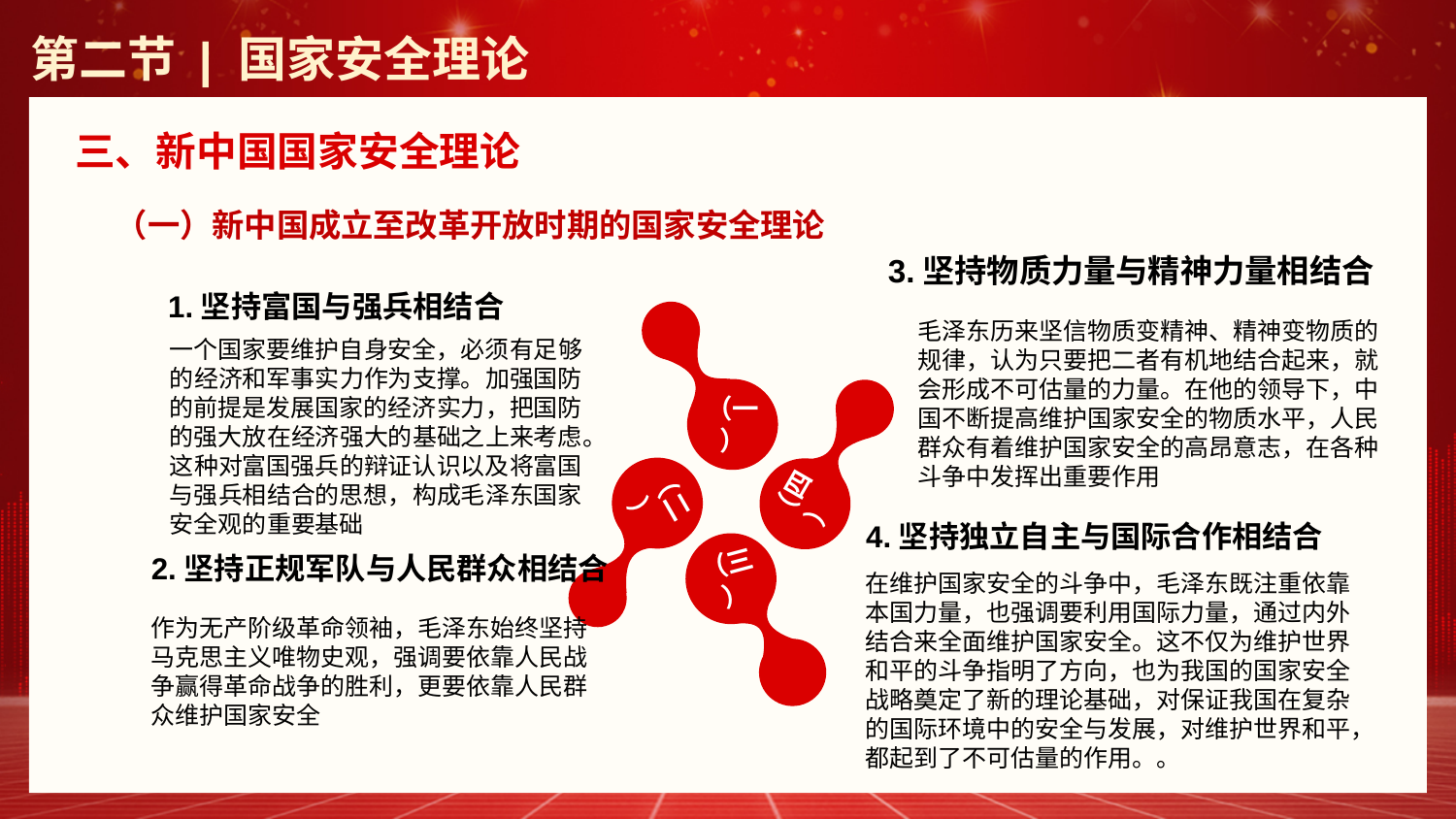

第二节 | 国家安全理论
三、新中国国家安全理论
（一）新中国成立至改革开放时期的国家安全理论
3.坚持物质力量与精神力量相结合
毛泽东历来坚信物质变精神、精神变物质的规律，认为只要把二者有机地结合起来，就会形成不可估量的力量。在他的领导下，中国不断提高维护国家安全的物质水平，人民群众有着维护国家安全的高昂意志，在各种斗争中发挥出重要作用
1.坚持富国与强兵相结合
一个国家要维护自身安全，必须有足够的经济和军事实力作为支撑。加强国防的前提是发展国家的经济实力，把国防的强大放在经济强大的基础之上来考虑。这种对富国强兵的辩证认识以及将富国与强兵相结合的思想，构成毛泽东国家安全观的重要基础

（一）

（二）
（四）
4.坚持独立自主与国际合作相结合
在维护国家安全的斗争中，毛泽东既注重依靠本国力量，也强调要利用国际力量，通过内外结合来全面维护国家安全。这不仅为维护世界和平的斗争指明了方向，也为我国的国家安全战略奠定了新的理论基础，对保证我国在复杂的国际环境中的安全与发展，对维护世界和平，都起到了不可估量的作用。。

（三）
2.坚持正规军队与人民群众相结合
作为无产阶级革命领袖，毛泽东始终坚持马克思主义唯物史观，强调要依靠人民战争赢得革命战争的胜利，更要依靠人民群众维护国家安全